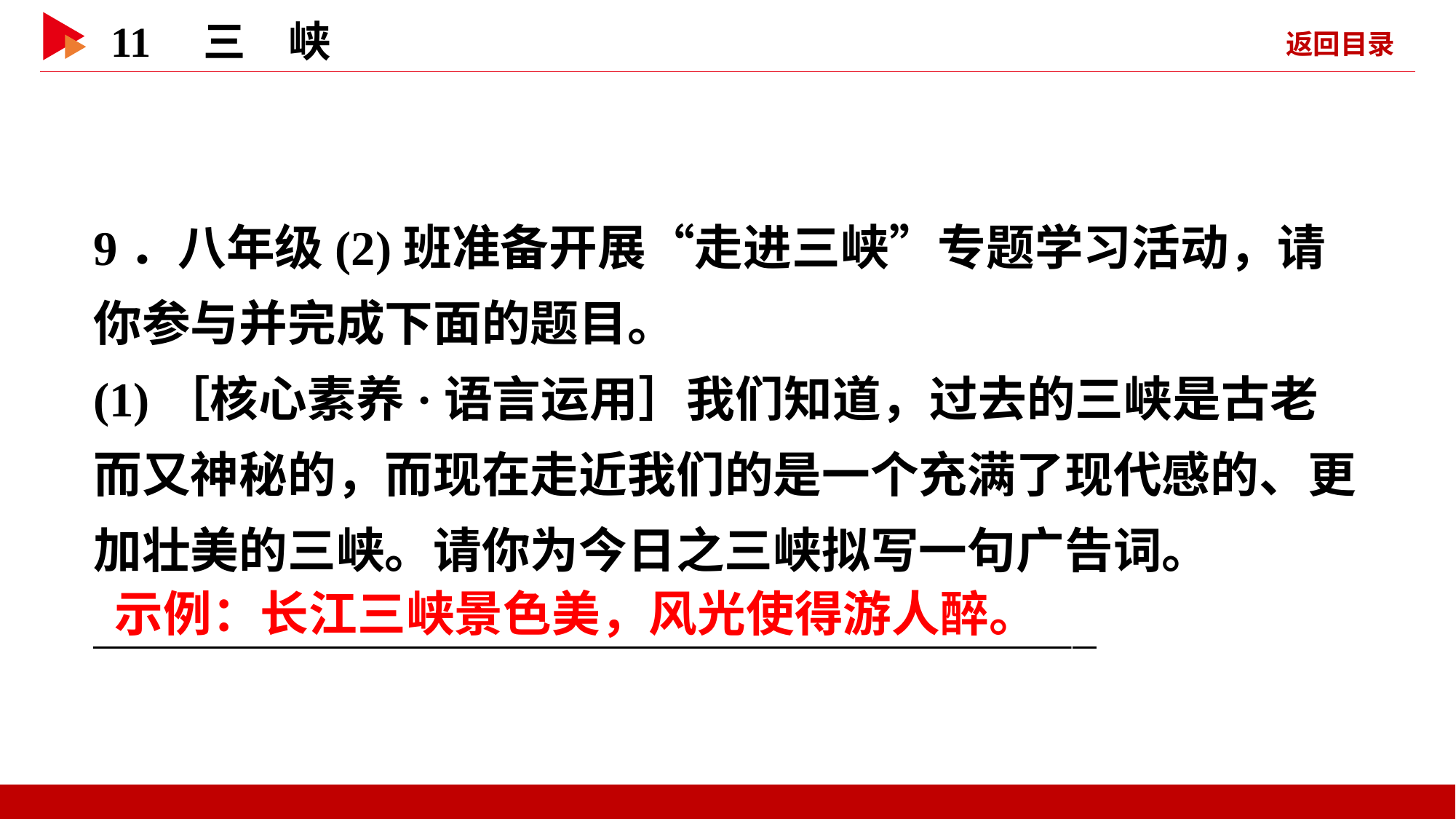

9．八年级(2)班准备开展“走进三峡”专题学习活动，请你参与并完成下面的题目。
(1)［核心素养·语言运用］我们知道，过去的三峡是古老而又神秘的，而现在走近我们的是一个充满了现代感的、更加壮美的三峡。请你为今日之三峡拟写一句广告词。
                                                                         _
 示例：长江三峡景色美，风光使得游人醉。